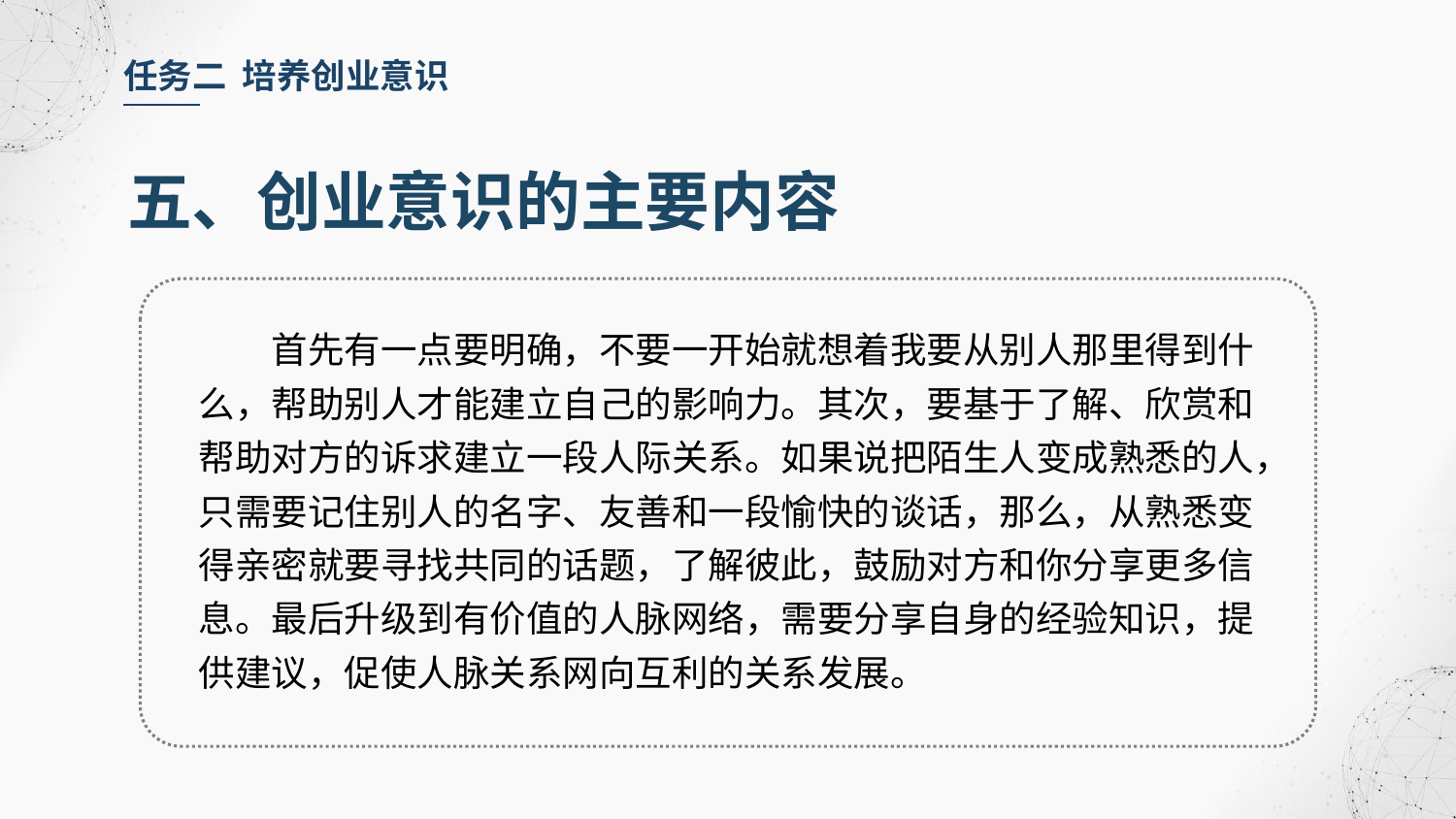

任务二  培养创业意识
五、创业意识的主要内容

首先有一点要明确，不要一开始就想着我要从别人那里得到什么，帮助别人才能建立自己的影响力。其次，要基于了解、欣赏和帮助对方的诉求建立一段人际关系。如果说把陌生人变成熟悉的人，只需要记住别人的名字、友善和一段愉快的谈话，那么，从熟悉变得亲密就要寻找共同的话题，了解彼此，鼓励对方和你分享更多信息。最后升级到有价值的人脉网络，需要分享自身的经验知识，提供建议，促使人脉关系网向互利的关系发展。